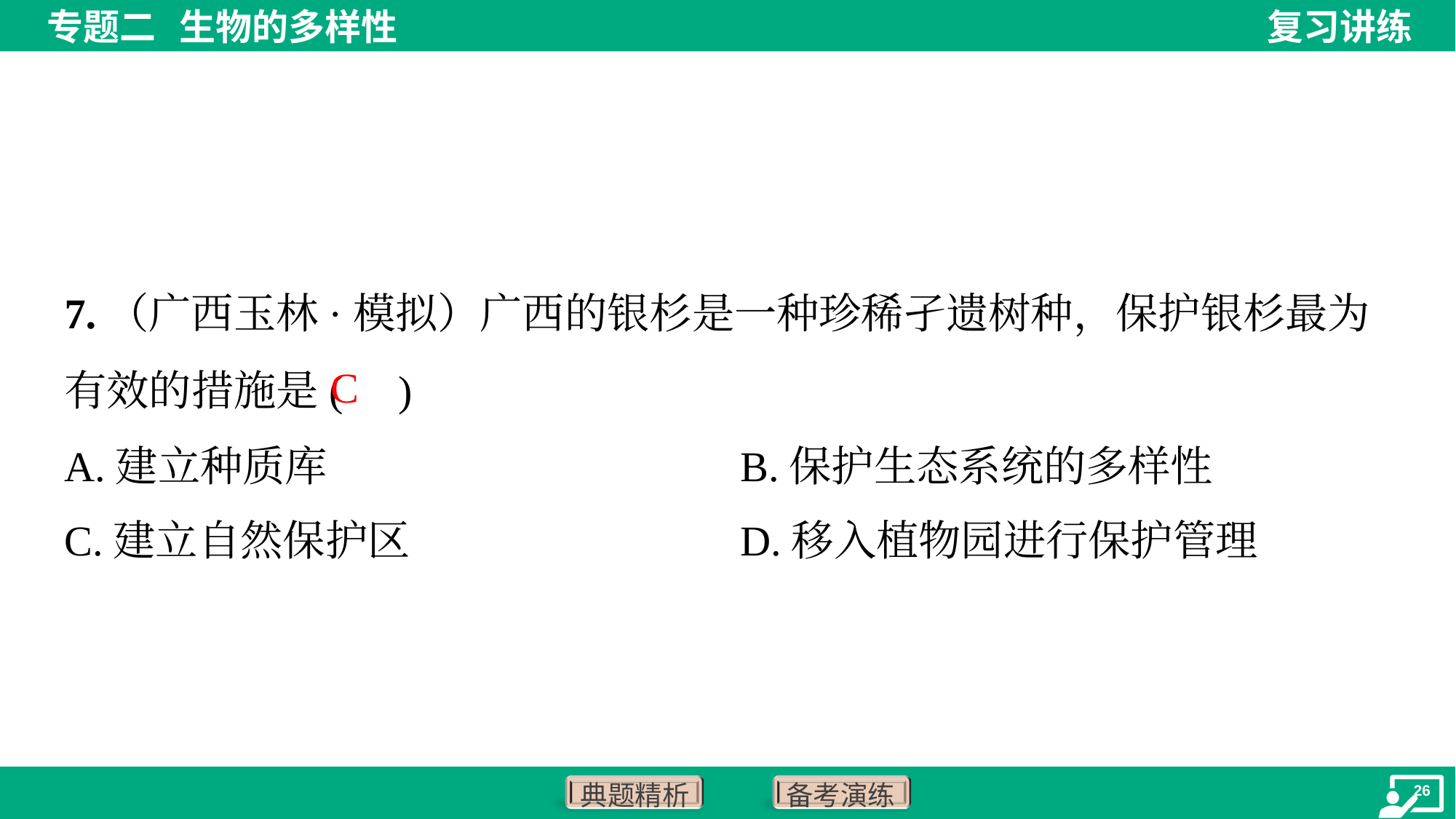

7.（广西玉林·模拟）广西的银杉是一种珍稀孑遗树种，保护银杉最为有效的措施是(     )
C
A.建立种质库	B.保护生态系统的多样性
C.建立自然保护区	D.移入植物园进行保护管理